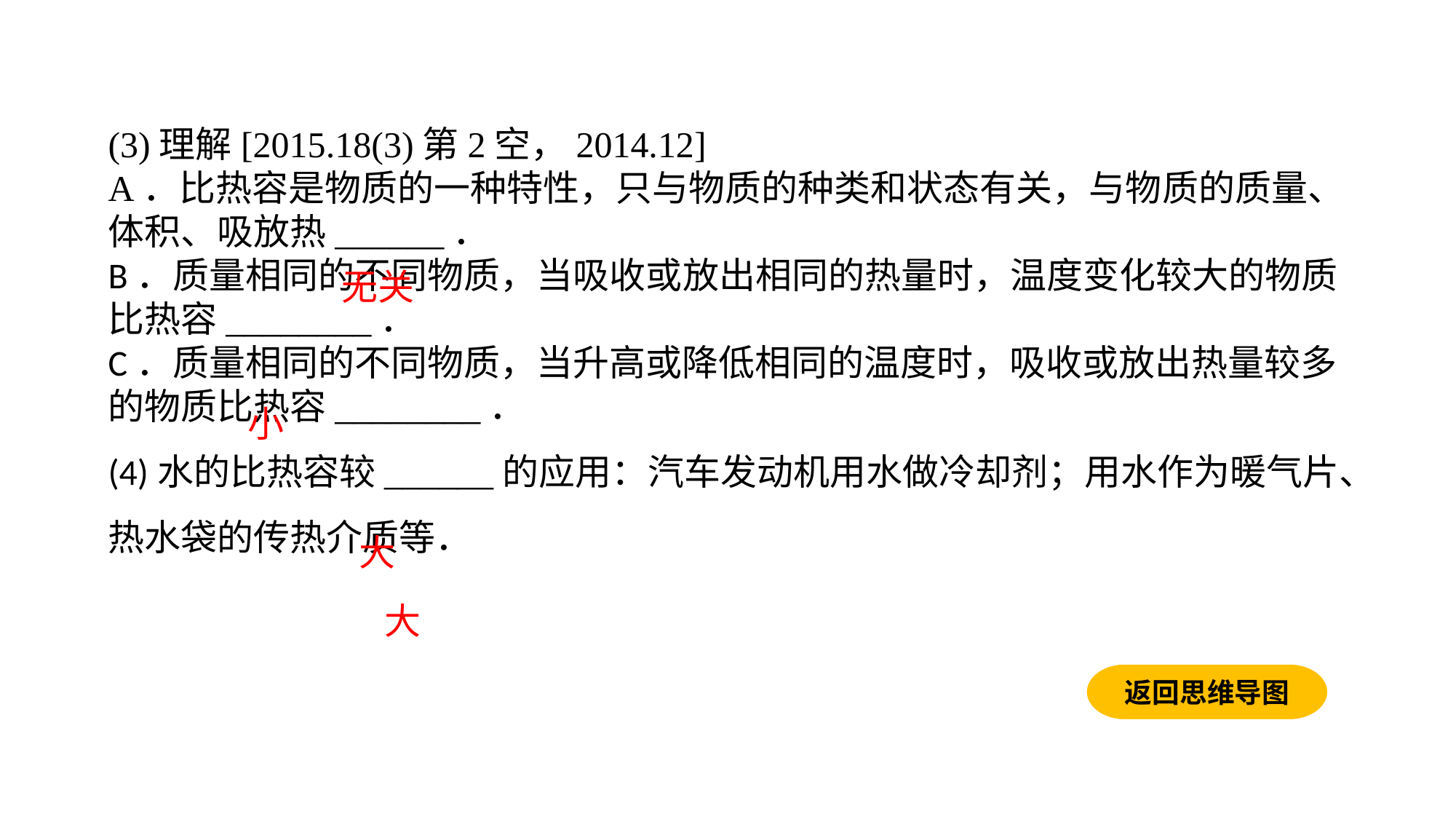

(3)理解[2015.18(3)第2空，2014.12]A．比热容是物质的一种特性，只与物质的种类和状态有关，与物质的质量、体积、吸放热______．B．质量相同的不同物质，当吸收或放出相同的热量时，温度变化较大的物质比热容________．C．质量相同的不同物质，当升高或降低相同的温度时，吸收或放出热量较多的物质比热容________．(4)水的比热容较______的应用：汽车发动机用水做冷却剂；用水作为暖气片、热水袋的传热介质等．
无关
小
大
大
返回思维导图